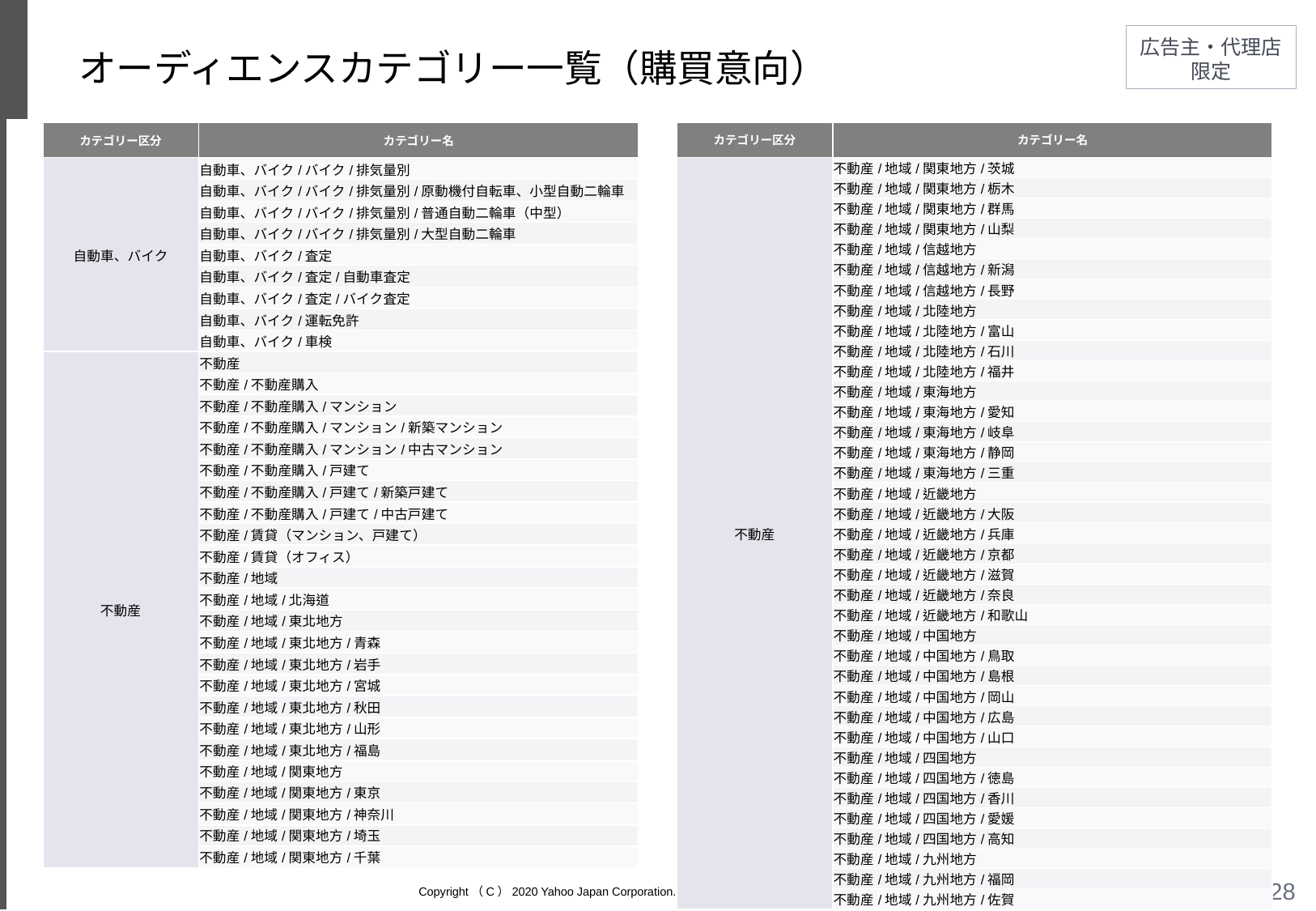

# オーディエンスカテゴリー一覧（購買意向）
| カテゴリー区分 | カテゴリー名 |
| --- | --- |
| 自動車、バイク | 自動車、バイク/バイク/排気量別 |
|  | 自動車、バイク/バイク/排気量別/原動機付自転車、小型自動二輪車 |
|  | 自動車、バイク/バイク/排気量別/普通自動二輪車（中型） |
|  | 自動車、バイク/バイク/排気量別/大型自動二輪車 |
|  | 自動車、バイク/査定 |
|  | 自動車、バイク/査定/自動車査定 |
|  | 自動車、バイク/査定/バイク査定 |
|  | 自動車、バイク/運転免許 |
|  | 自動車、バイク/車検 |
| 不動産 | 不動産 |
|  | 不動産/不動産購入 |
|  | 不動産/不動産購入/マンション |
|  | 不動産/不動産購入/マンション/新築マンション |
|  | 不動産/不動産購入/マンション/中古マンション |
|  | 不動産/不動産購入/戸建て |
|  | 不動産/不動産購入/戸建て/新築戸建て |
|  | 不動産/不動産購入/戸建て/中古戸建て |
|  | 不動産/賃貸（マンション、戸建て） |
|  | 不動産/賃貸（オフィス） |
|  | 不動産/地域 |
|  | 不動産/地域/北海道 |
|  | 不動産/地域/東北地方 |
|  | 不動産/地域/東北地方/青森 |
|  | 不動産/地域/東北地方/岩手 |
|  | 不動産/地域/東北地方/宮城 |
|  | 不動産/地域/東北地方/秋田 |
|  | 不動産/地域/東北地方/山形 |
|  | 不動産/地域/東北地方/福島 |
|  | 不動産/地域/関東地方 |
|  | 不動産/地域/関東地方/東京 |
|  | 不動産/地域/関東地方/神奈川 |
|  | 不動産/地域/関東地方/埼玉 |
|  | 不動産/地域/関東地方/千葉 |
| カテゴリー区分 | カテゴリー名 |
| --- | --- |
| 不動産 | 不動産/地域/関東地方/茨城 |
|  | 不動産/地域/関東地方/栃木 |
|  | 不動産/地域/関東地方/群馬 |
|  | 不動産/地域/関東地方/山梨 |
|  | 不動産/地域/信越地方 |
|  | 不動産/地域/信越地方/新潟 |
|  | 不動産/地域/信越地方/長野 |
|  | 不動産/地域/北陸地方 |
|  | 不動産/地域/北陸地方/富山 |
|  | 不動産/地域/北陸地方/石川 |
|  | 不動産/地域/北陸地方/福井 |
|  | 不動産/地域/東海地方 |
|  | 不動産/地域/東海地方/愛知 |
|  | 不動産/地域/東海地方/岐阜 |
|  | 不動産/地域/東海地方/静岡 |
|  | 不動産/地域/東海地方/三重 |
|  | 不動産/地域/近畿地方 |
|  | 不動産/地域/近畿地方/大阪 |
|  | 不動産/地域/近畿地方/兵庫 |
|  | 不動産/地域/近畿地方/京都 |
|  | 不動産/地域/近畿地方/滋賀 |
|  | 不動産/地域/近畿地方/奈良 |
|  | 不動産/地域/近畿地方/和歌山 |
|  | 不動産/地域/中国地方 |
|  | 不動産/地域/中国地方/鳥取 |
|  | 不動産/地域/中国地方/島根 |
|  | 不動産/地域/中国地方/岡山 |
|  | 不動産/地域/中国地方/広島 |
|  | 不動産/地域/中国地方/山口 |
|  | 不動産/地域/四国地方 |
|  | 不動産/地域/四国地方/徳島 |
|  | 不動産/地域/四国地方/香川 |
|  | 不動産/地域/四国地方/愛媛 |
|  | 不動産/地域/四国地方/高知 |
|  | 不動産/地域/九州地方 |
|  | 不動産/地域/九州地方/福岡 |
|  | 不動産/地域/九州地方/佐賀 |
Copyright（C）2020 Yahoo Japan Corporation. All Rights Reserved. 無断引用・転載禁止